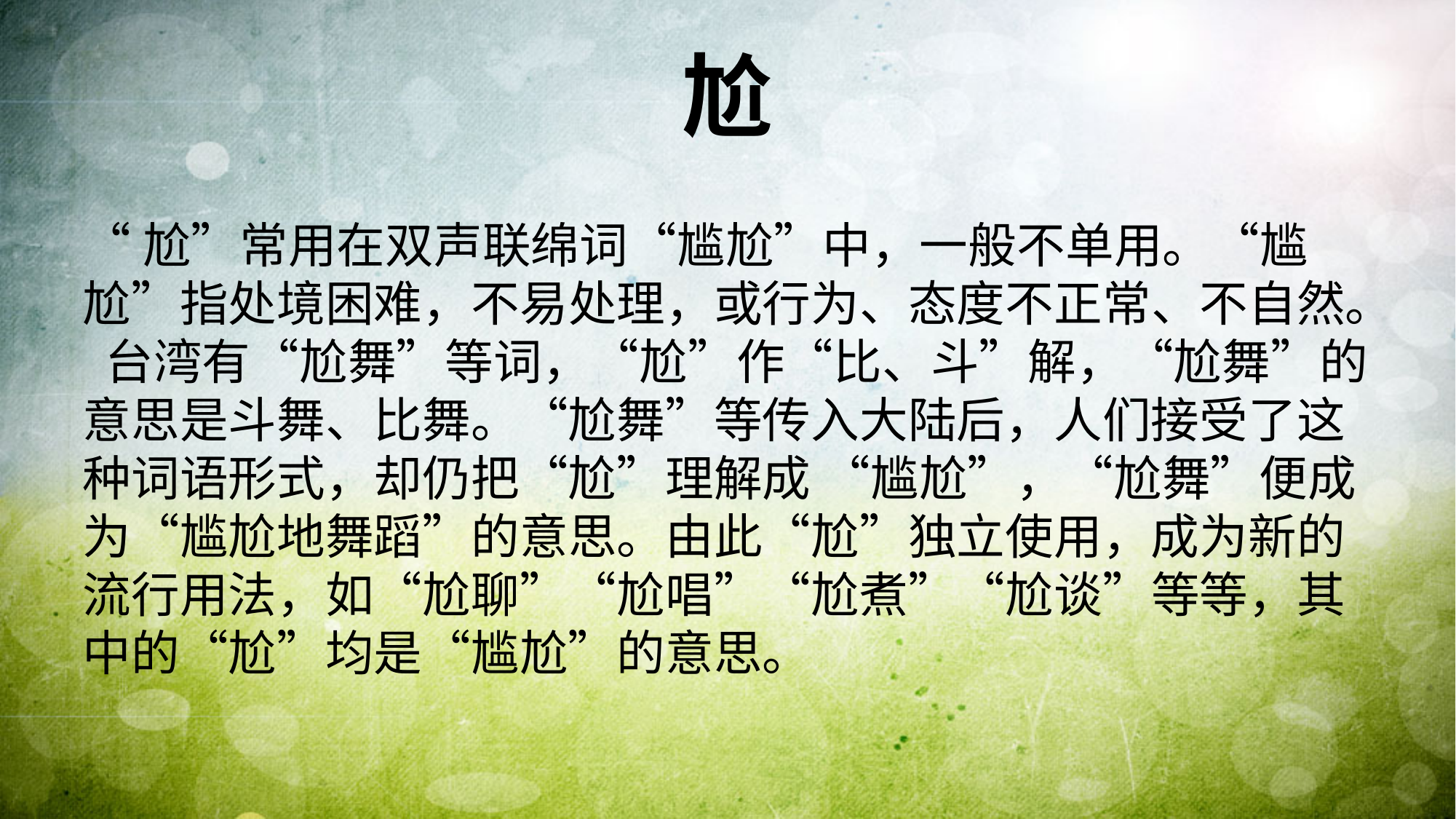

尬
“尬”常用在双声联绵词“尴尬”中，一般不单用。“尴尬”指处境困难，不易处理，或行为、态度不正常、不自然。
 台湾有“尬舞”等词，“尬”作“比、斗”解，“尬舞”的意思是斗舞、比舞。“尬舞”等传入大陆后，人们接受了这种词语形式，却仍把“尬”理解成 “尴尬”，“尬舞”便成为“尴尬地舞蹈”的意思。由此“尬”独立使用，成为新的流行用法，如“尬聊”“尬唱”“尬煮”“尬谈”等等，其中的“尬”均是“尴尬”的意思。